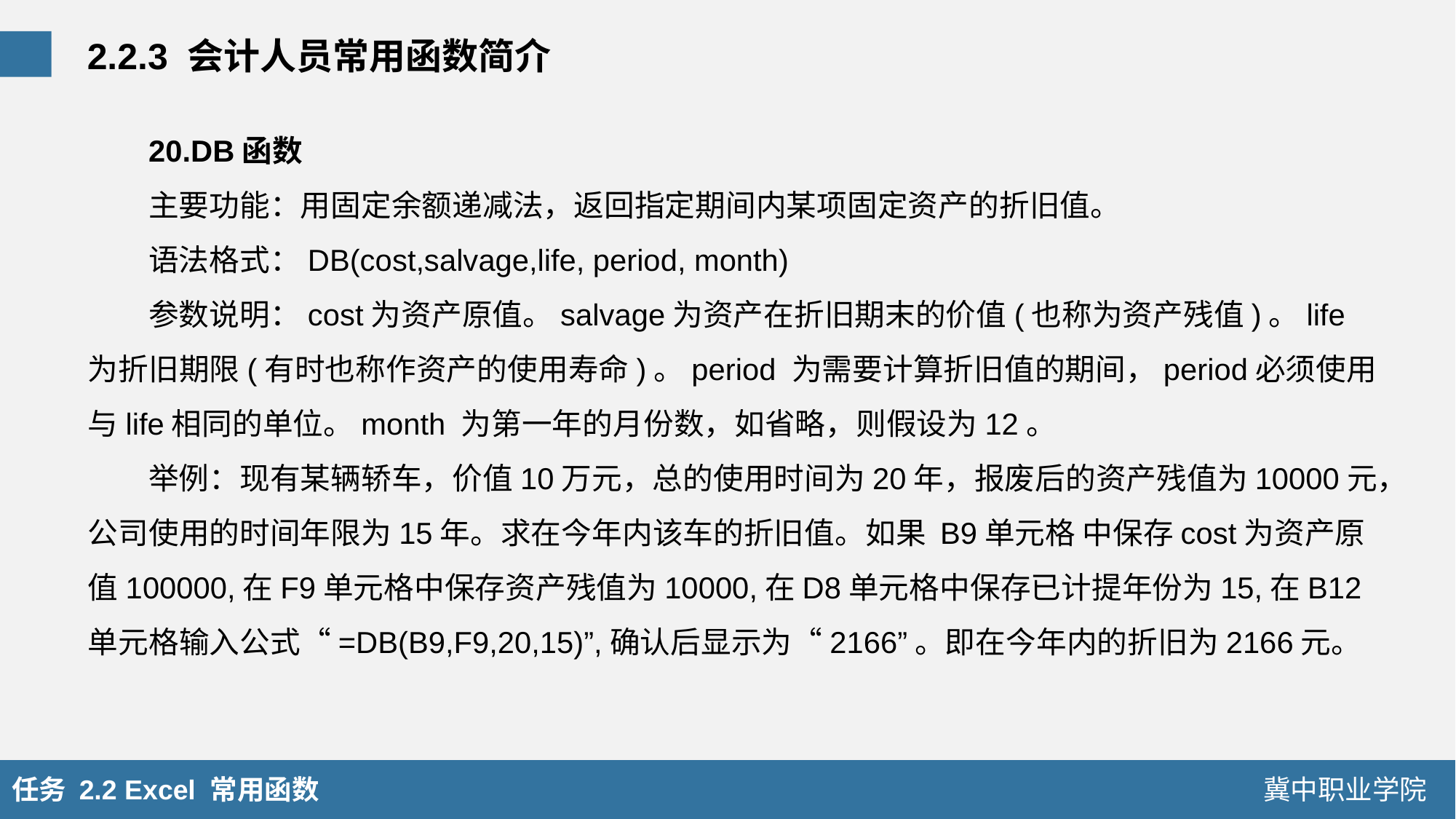

2.2.3 会计人员常用函数简介
20.DB函数
主要功能：用固定余额递减法，返回指定期间内某项固定资产的折旧值。
语法格式：DB(cost,salvage,life, period, month)
参数说明：cost为资产原值。salvage为资产在折旧期末的价值(也称为资产残值)。life 为折旧期限(有时也称作资产的使用寿命)。period 为需要计算折旧值的期间，period必须使用与life相同的单位。month 为第一年的月份数，如省略，则假设为12。
举例：现有某辆轿车，价值10万元，总的使用时间为20年，报废后的资产残值为10000元，公司使用的时间年限为15年。求在今年内该车的折旧值。如果 B9单元格 中保存cost为资产原值100000,在F9单元格中保存资产残值为10000,在D8单元格中保存已计提年份为15,在B12单元格输入公式“=DB(B9,F9,20,15)”,确认后显示为“2166”。即在今年内的折旧为2166元。

任务 2.2 Excel 常用函数
冀中职业学院